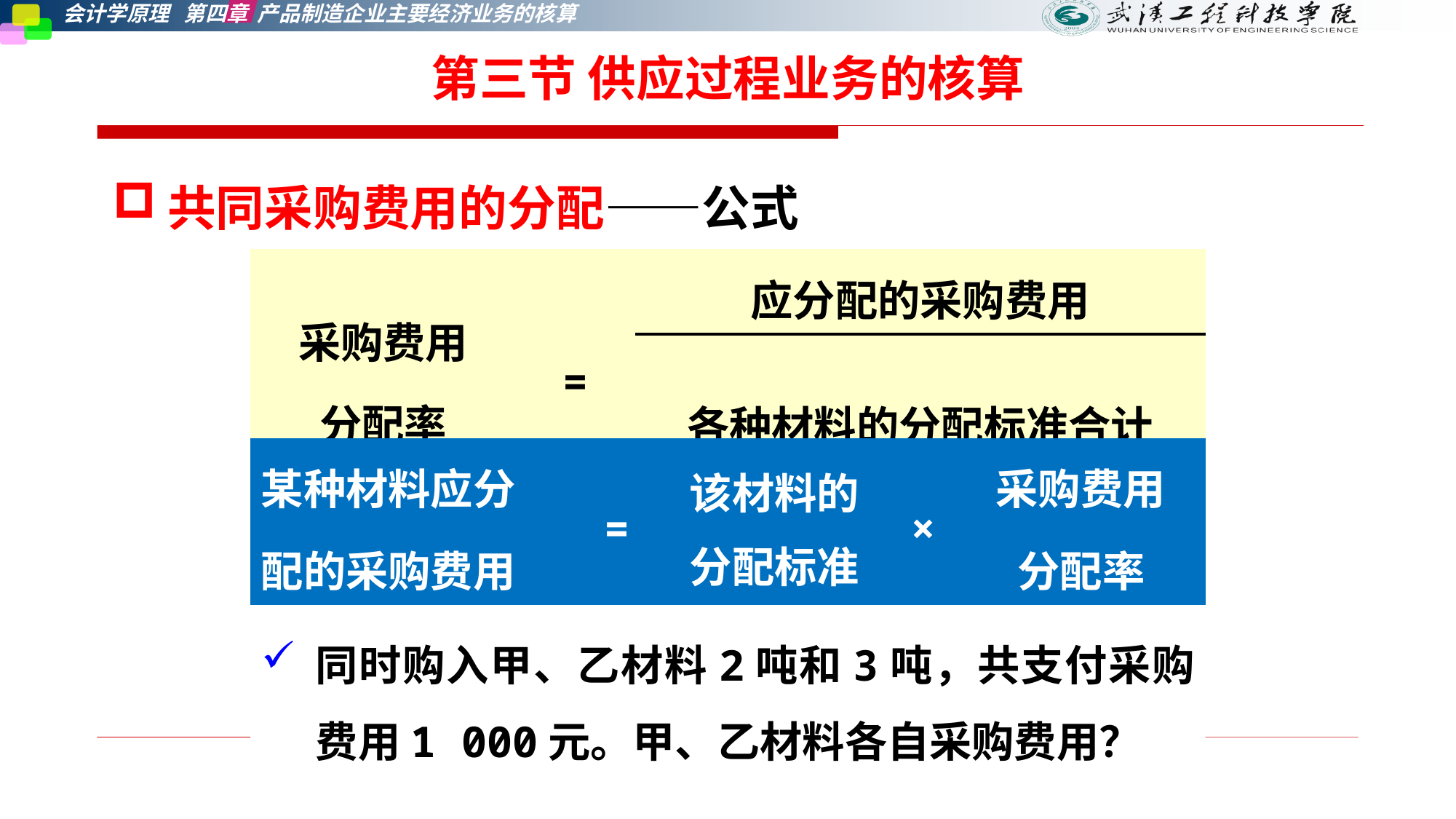

第三节 供应过程业务的核算
共同采购费用的分配——公式
| 采购费用 分配率 | = | 应分配的采购费用 |
| --- | --- | --- |
|  |  | 各种材料的分配标准合计 |
| 某种材料应分 配的采购费用 | = | 该材料的分配标准 | × | 采购费用 分配率 |
| --- | --- | --- | --- | --- |
同时购入甲、乙材料2吨和3吨，共支付采购费用1 000元。甲、乙材料各自采购费用？